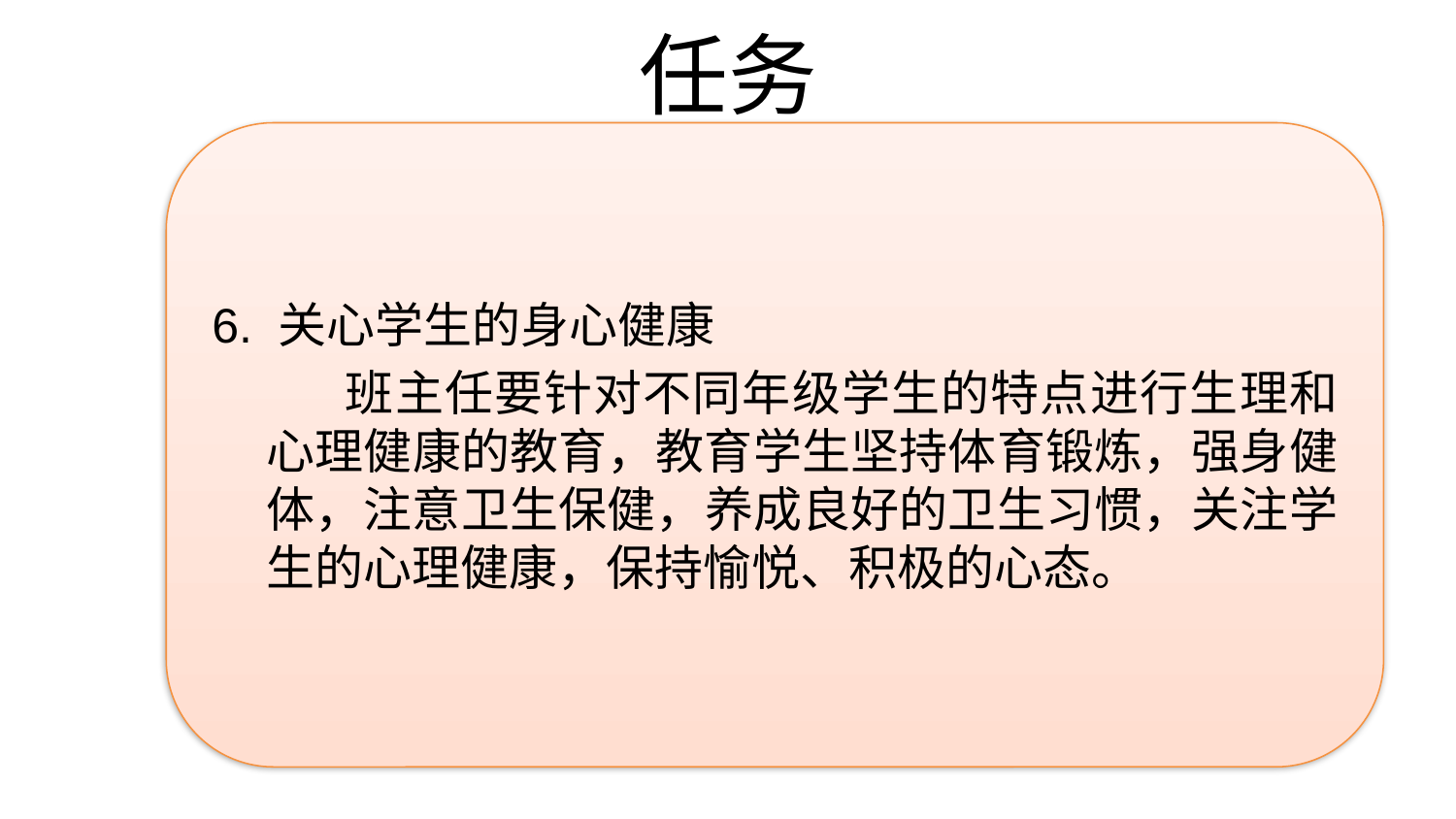

# 任务
6. 关心学生的身心健康
          班主任要针对不同年级学生的特点进行生理和心理健康的教育，教育学生坚持体育锻炼，强身健体，注意卫生保健，养成良好的卫生习惯，关注学生的心理健康，保持愉悦、积极的心态。